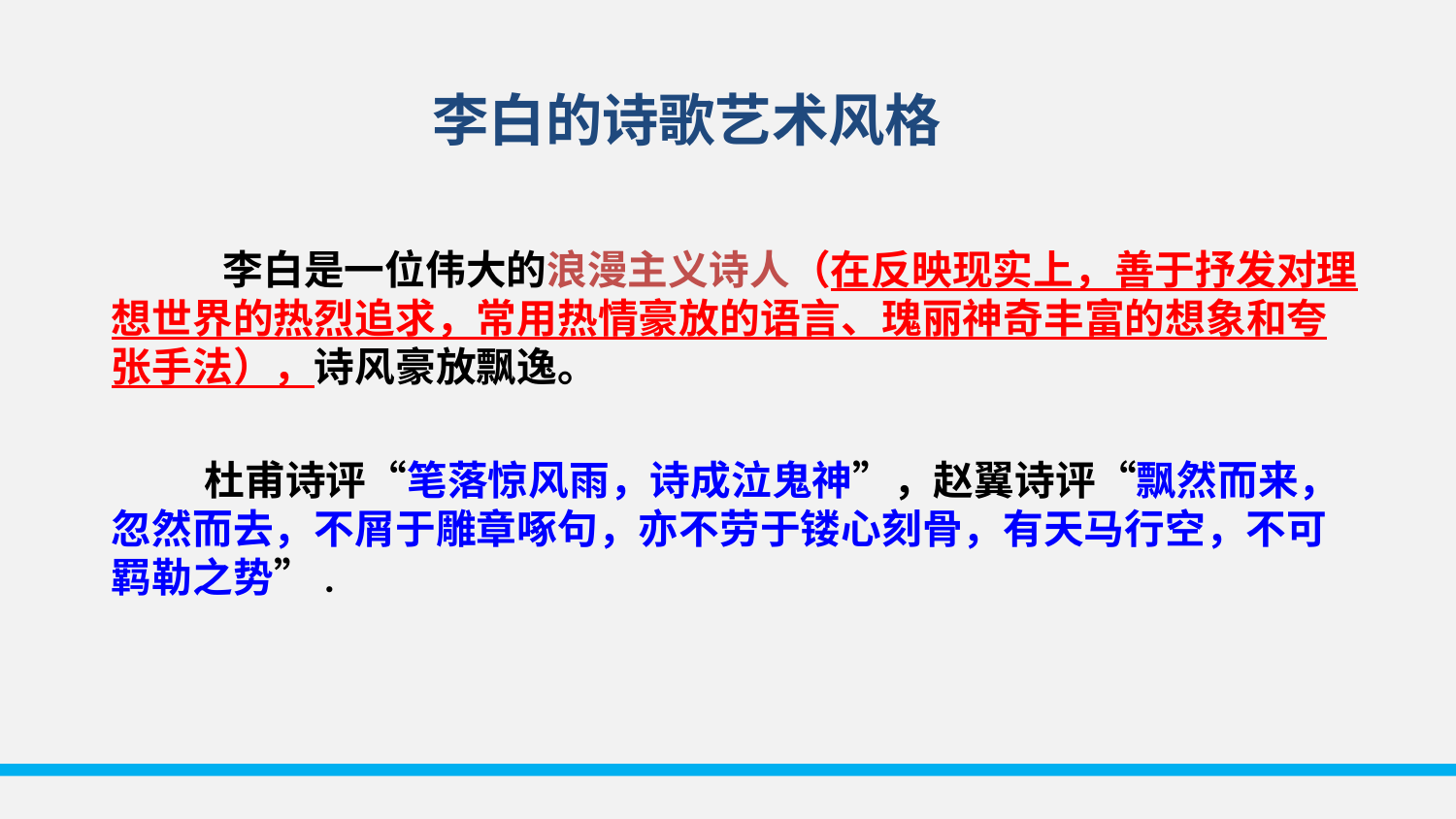

李白的诗歌艺术风格
           李白是一位伟大的浪漫主义诗人（在反映现实上，善于抒发对理想世界的热烈追求，常用热情豪放的语言、瑰丽神奇丰富的想象和夸张手法），诗风豪放飘逸。

         杜甫诗评“笔落惊风雨，诗成泣鬼神”，赵翼诗评“飘然而来，忽然而去，不屑于雕章啄句，亦不劳于镂心刻骨，有天马行空，不可羁勒之势”.